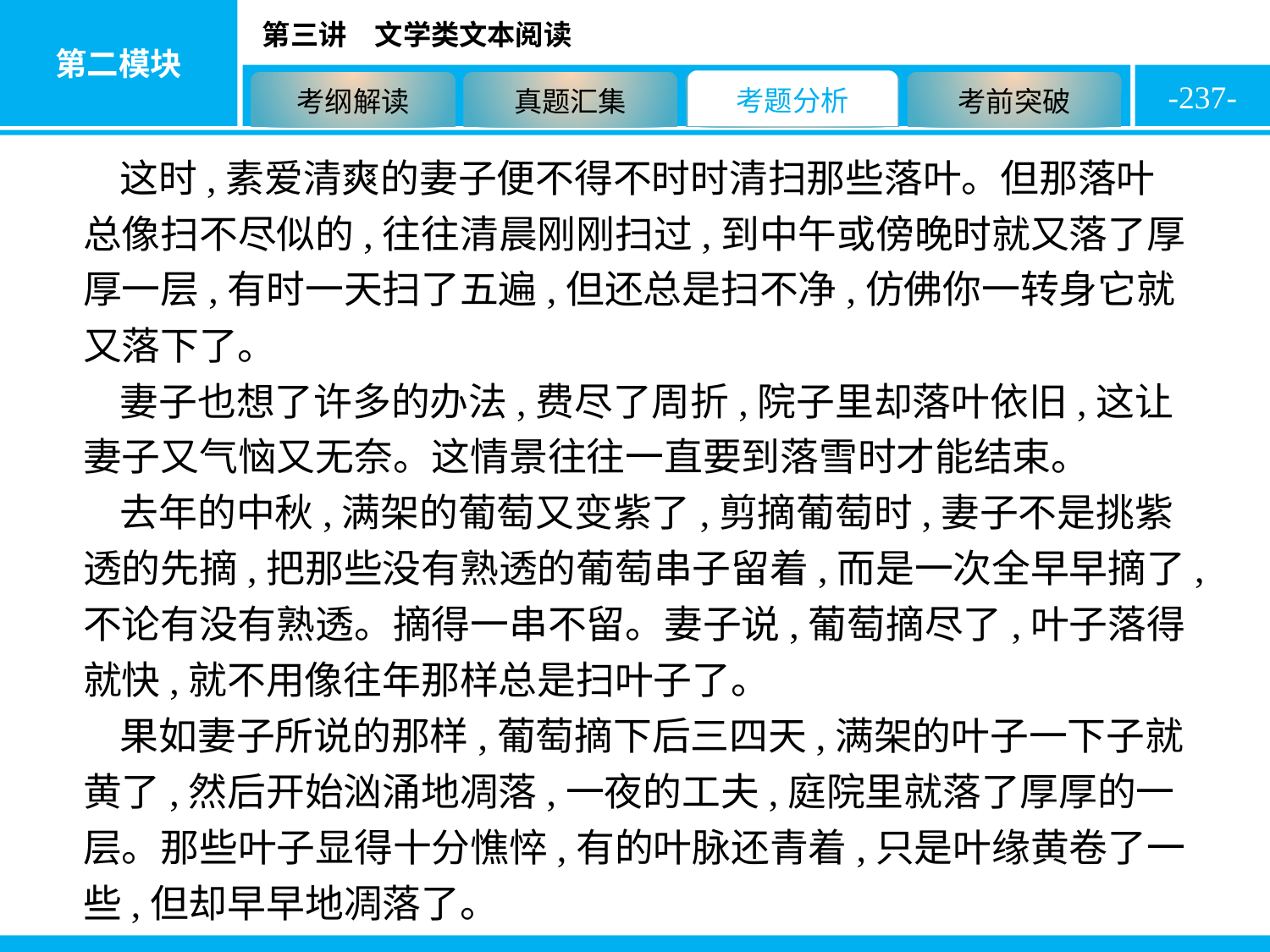

-237-
这时,素爱清爽的妻子便不得不时时清扫那些落叶。但那落叶总像扫不尽似的,往往清晨刚刚扫过,到中午或傍晚时就又落了厚厚一层,有时一天扫了五遍,但还总是扫不净,仿佛你一转身它就又落下了。
妻子也想了许多的办法,费尽了周折,院子里却落叶依旧,这让妻子又气恼又无奈。这情景往往一直要到落雪时才能结束。
去年的中秋,满架的葡萄又变紫了,剪摘葡萄时,妻子不是挑紫透的先摘,把那些没有熟透的葡萄串子留着,而是一次全早早摘了,不论有没有熟透。摘得一串不留。妻子说,葡萄摘尽了,叶子落得就快,就不用像往年那样总是扫叶子了。
果如妻子所说的那样,葡萄摘下后三四天,满架的叶子一下子就黄了,然后开始汹涌地凋落,一夜的工夫,庭院里就落了厚厚的一层。那些叶子显得十分憔悴,有的叶脉还青着,只是叶缘黄卷了一些,但却早早地凋落了。